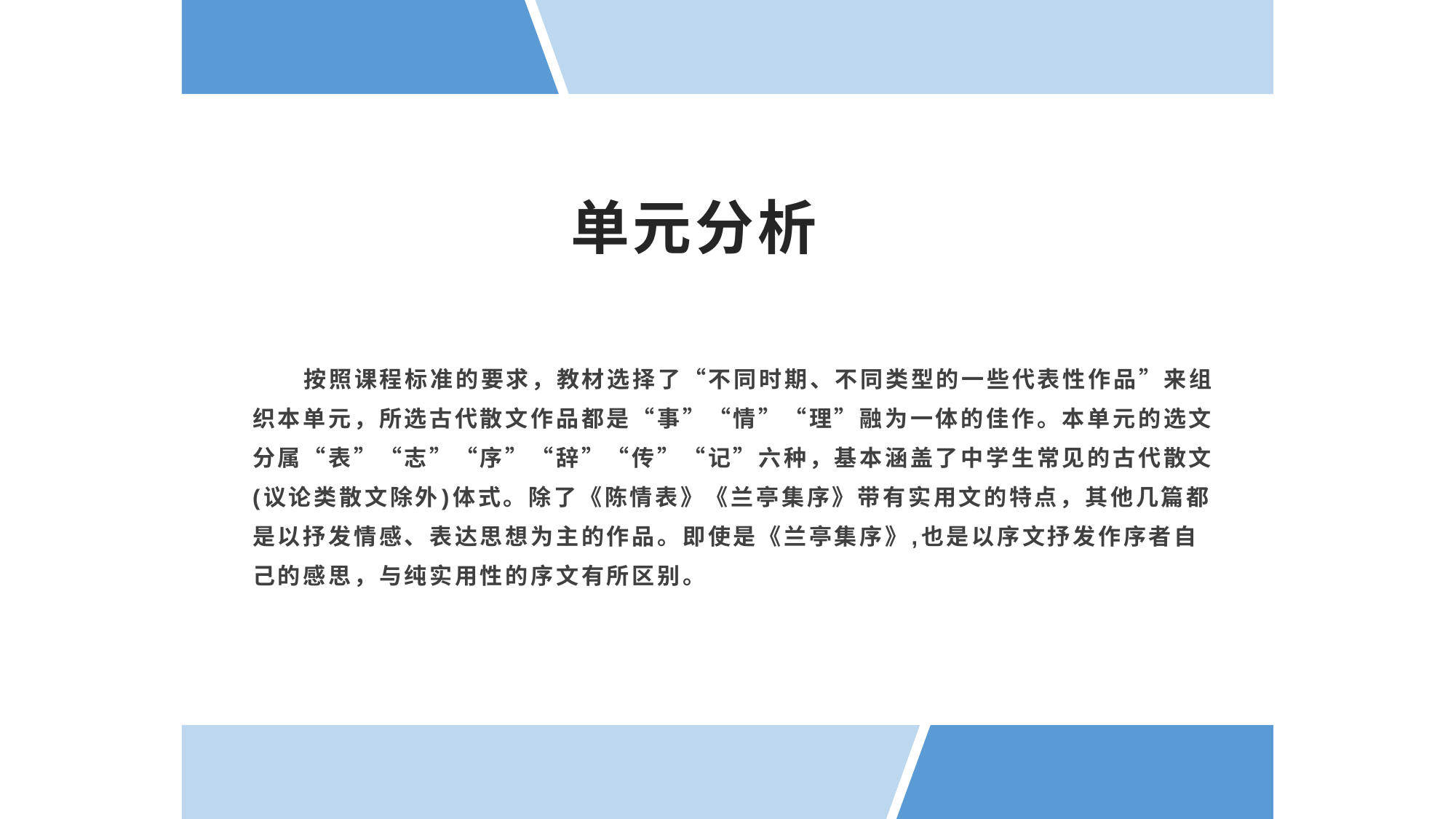

单元分析
        按照课程标准的要求，教材选择了“不同时期、不同类型的一些代表性作品”来组织本单元，所选古代散文作品都是“事”“情”“理”融为一体的佳作。本单元的选文分属“表”“志”“序”“辞”“传”“记”六种，基本涵盖了中学生常见的古代散文(议论类散文除外)体式。除了《陈情表》《兰亭集序》带有实用文的特点，其他几篇都是以抒发情感、表达思想为主的作品。即使是《兰亭集序》,也是以序文抒发作序者自己的感思，与纯实用性的序文有所区别。